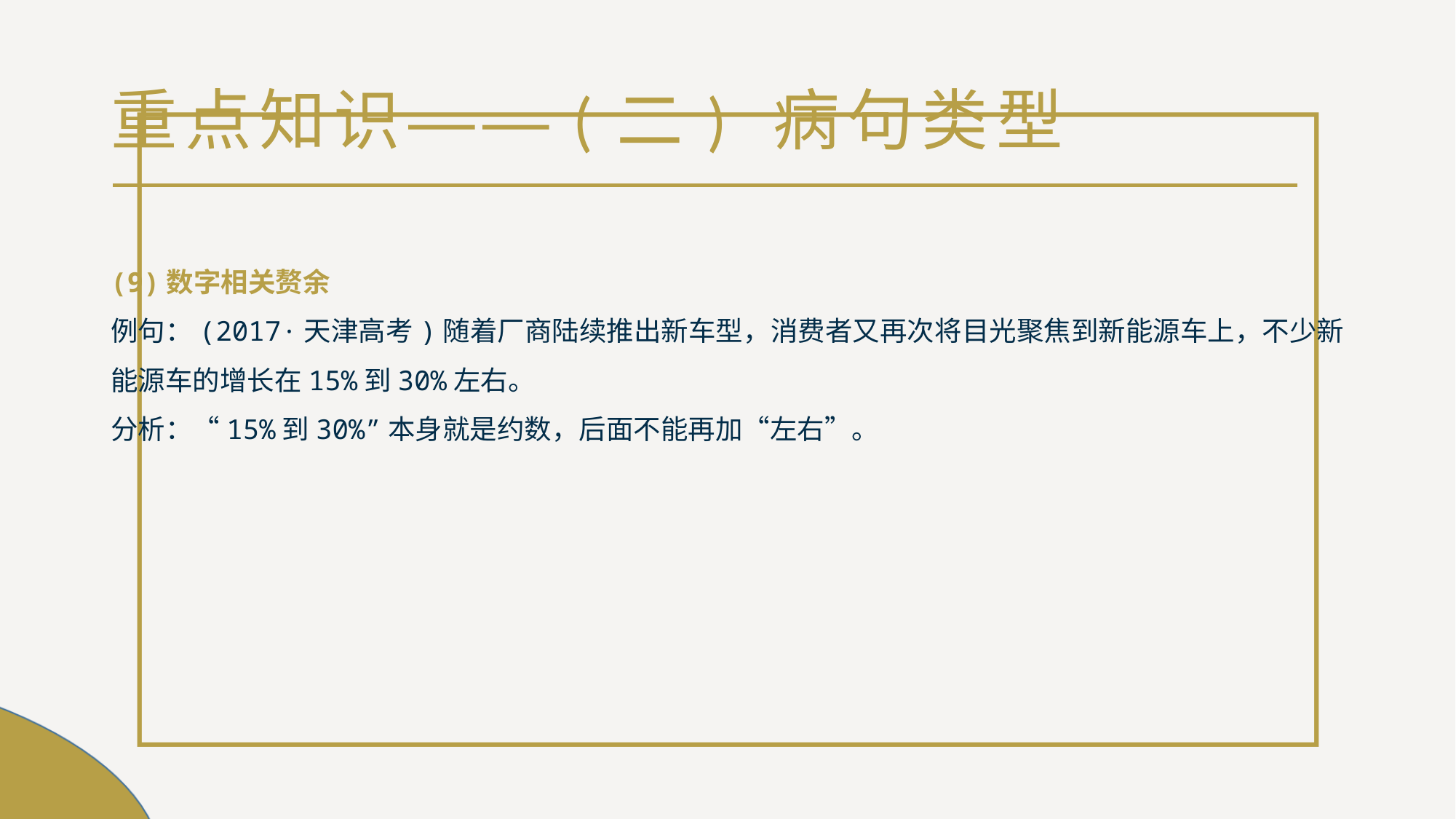

# 重点知识——(二) 病句类型
(9)数字相关赘余
例句：(2017·天津高考)随着厂商陆续推出新车型，消费者又再次将目光聚焦到新能源车上，不少新能源车的增长在15%到30%左右。
分析：“15%到30%”本身就是约数，后面不能再加“左右”。